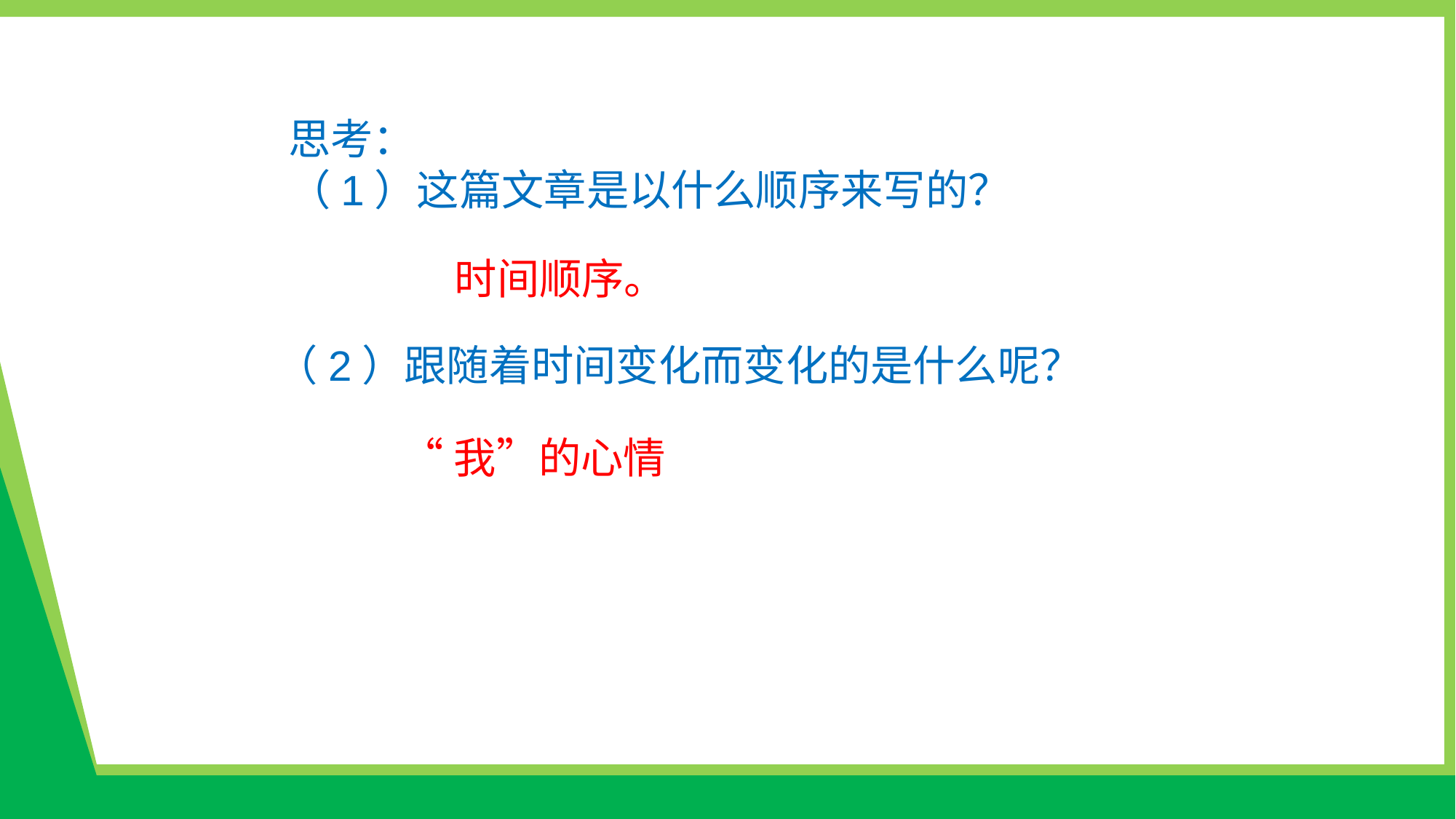

思考：
（1）这篇文章是以什么顺序来写的？
时间顺序。
（2）跟随着时间变化而变化的是什么呢？

“我”的心情